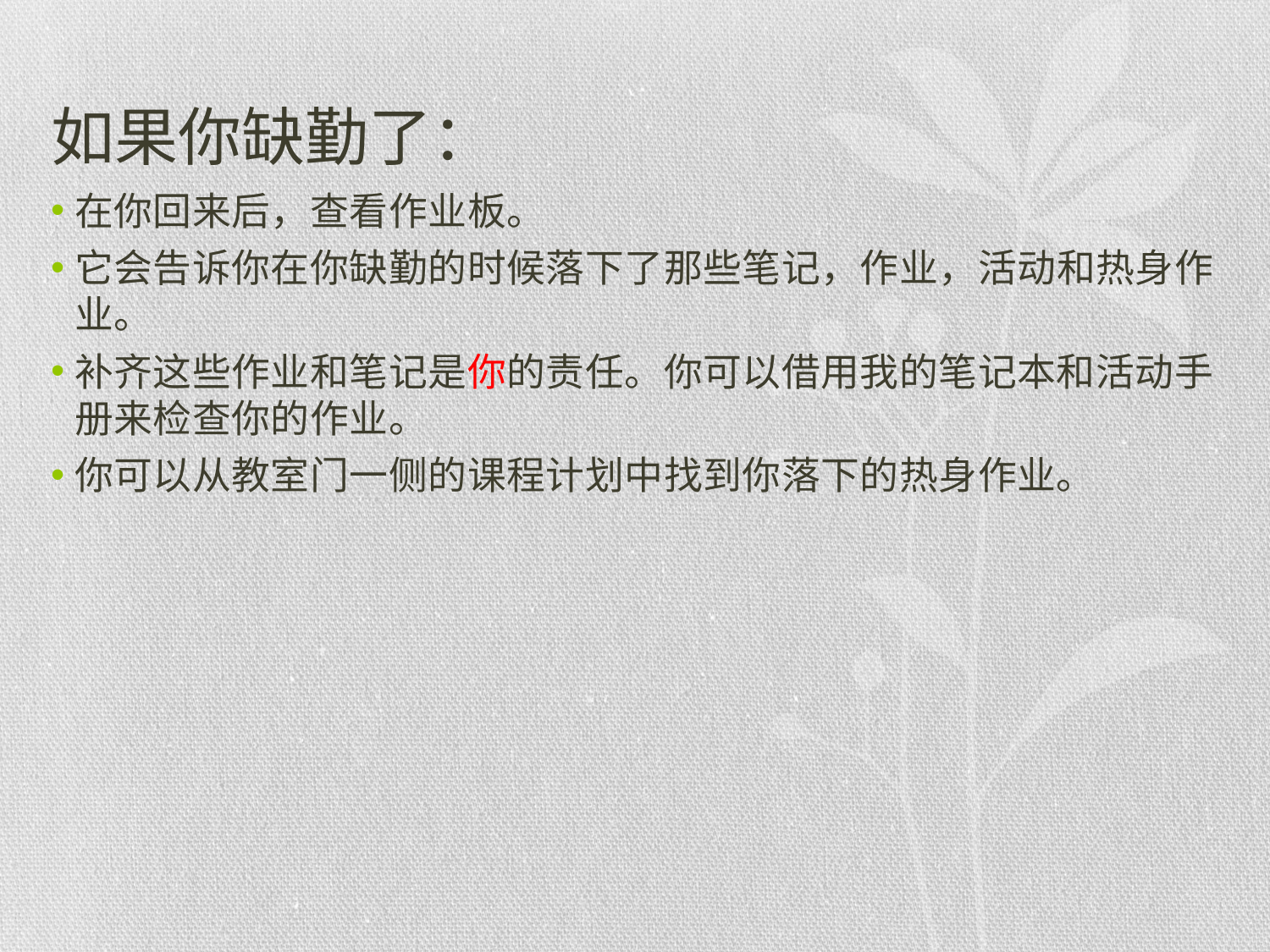

# 如果你缺勤了：
在你回来后，查看作业板。
它会告诉你在你缺勤的时候落下了那些笔记，作业，活动和热身作业。
补齐这些作业和笔记是你的责任。你可以借用我的笔记本和活动手册来检查你的作业。
你可以从教室门一侧的课程计划中找到你落下的热身作业。